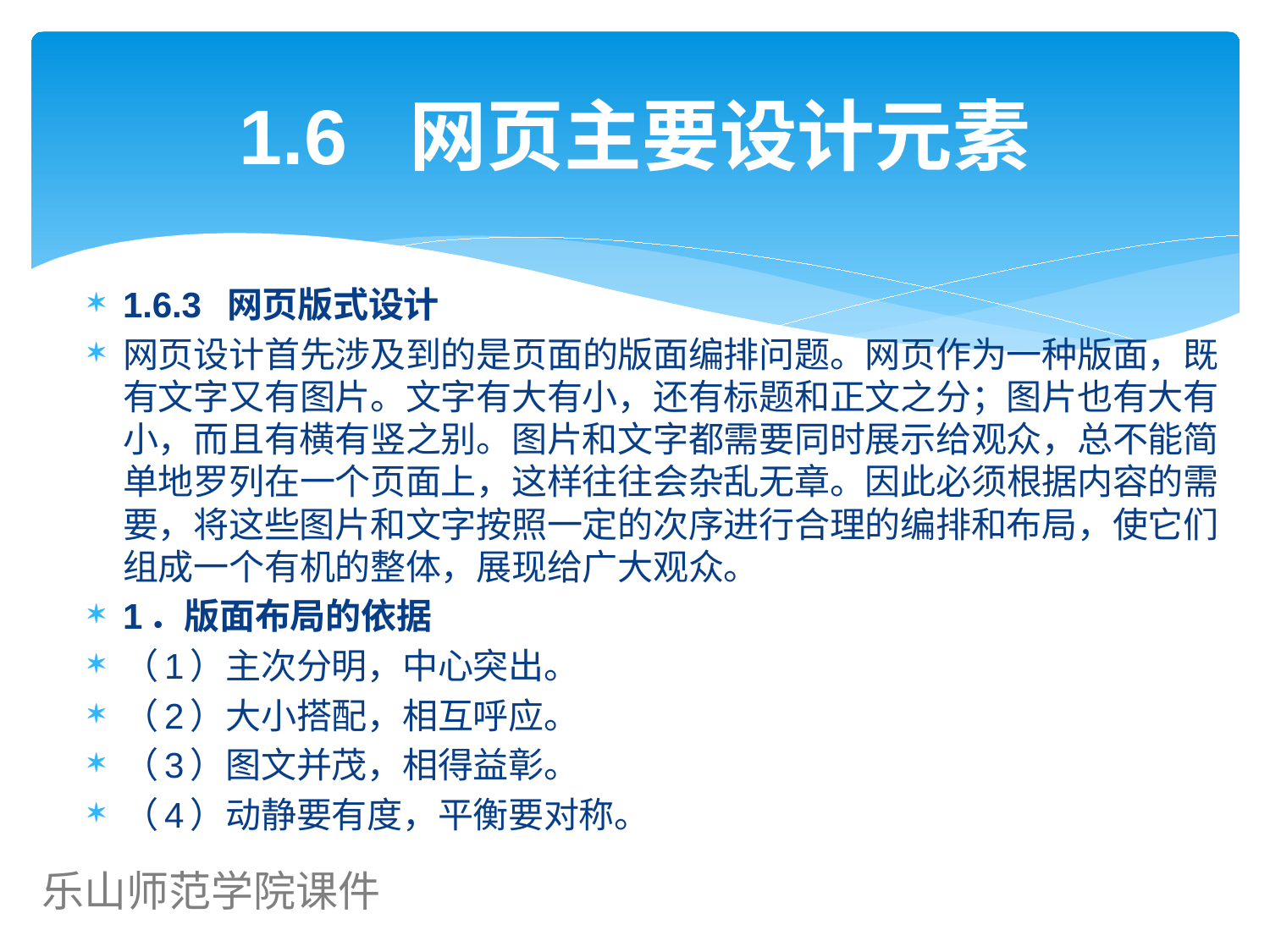

# 1.6  网页主要设计元素
1.6.3  网页版式设计
网页设计首先涉及到的是页面的版面编排问题。网页作为一种版面，既有文字又有图片。文字有大有小，还有标题和正文之分；图片也有大有小，而且有横有竖之别。图片和文字都需要同时展示给观众，总不能简单地罗列在一个页面上，这样往往会杂乱无章。因此必须根据内容的需要，将这些图片和文字按照一定的次序进行合理的编排和布局，使它们组成一个有机的整体，展现给广大观众。
1．版面布局的依据
（1）主次分明，中心突出。
（2）大小搭配，相互呼应。
（3）图文并茂，相得益彰。
（4）动静要有度，平衡要对称。